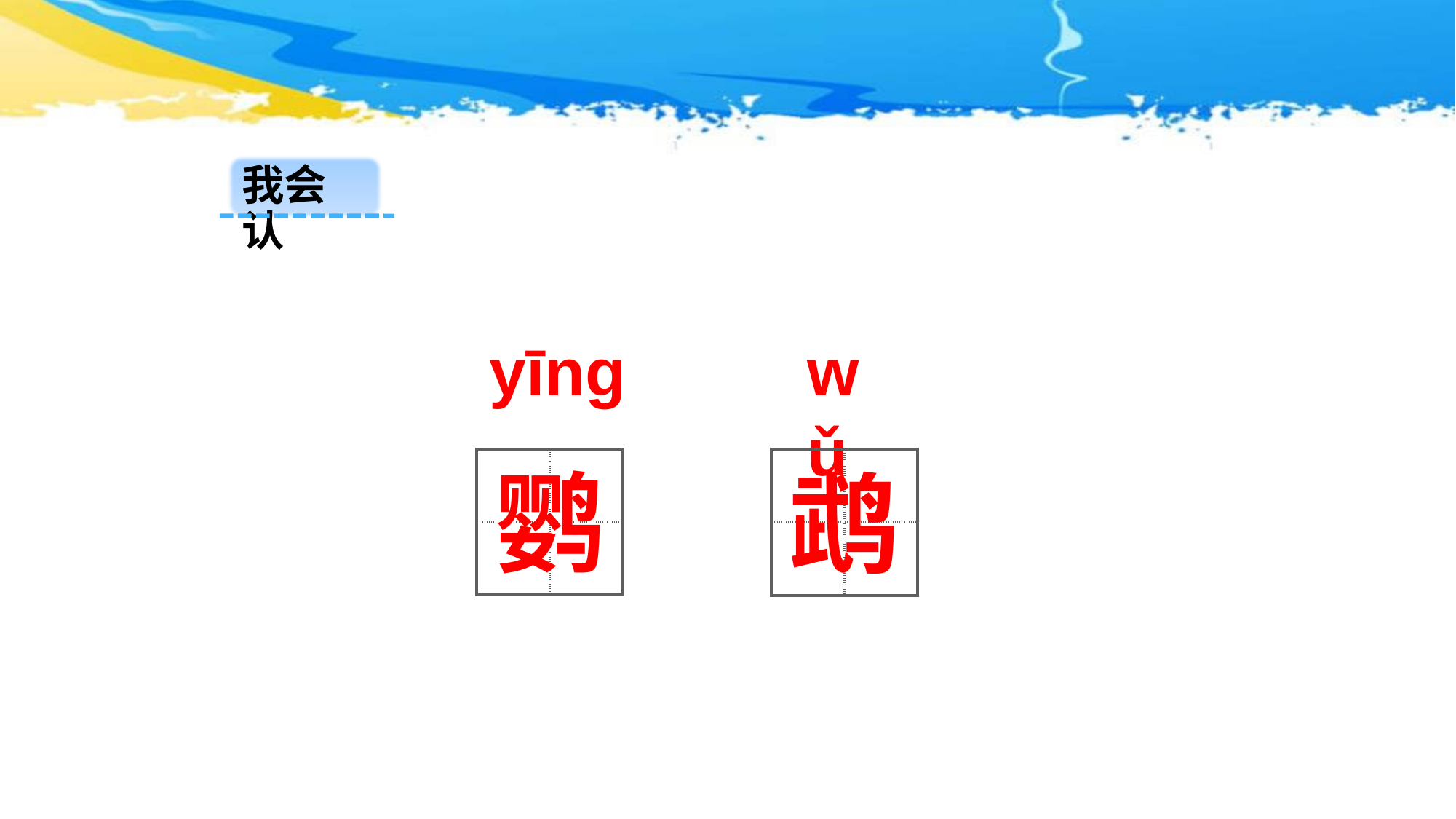

我会认

yīng
wǔ
|  |  |
| --- | --- |
|  |  |
鹦
|  |  |
| --- | --- |
|  |  |
鹉